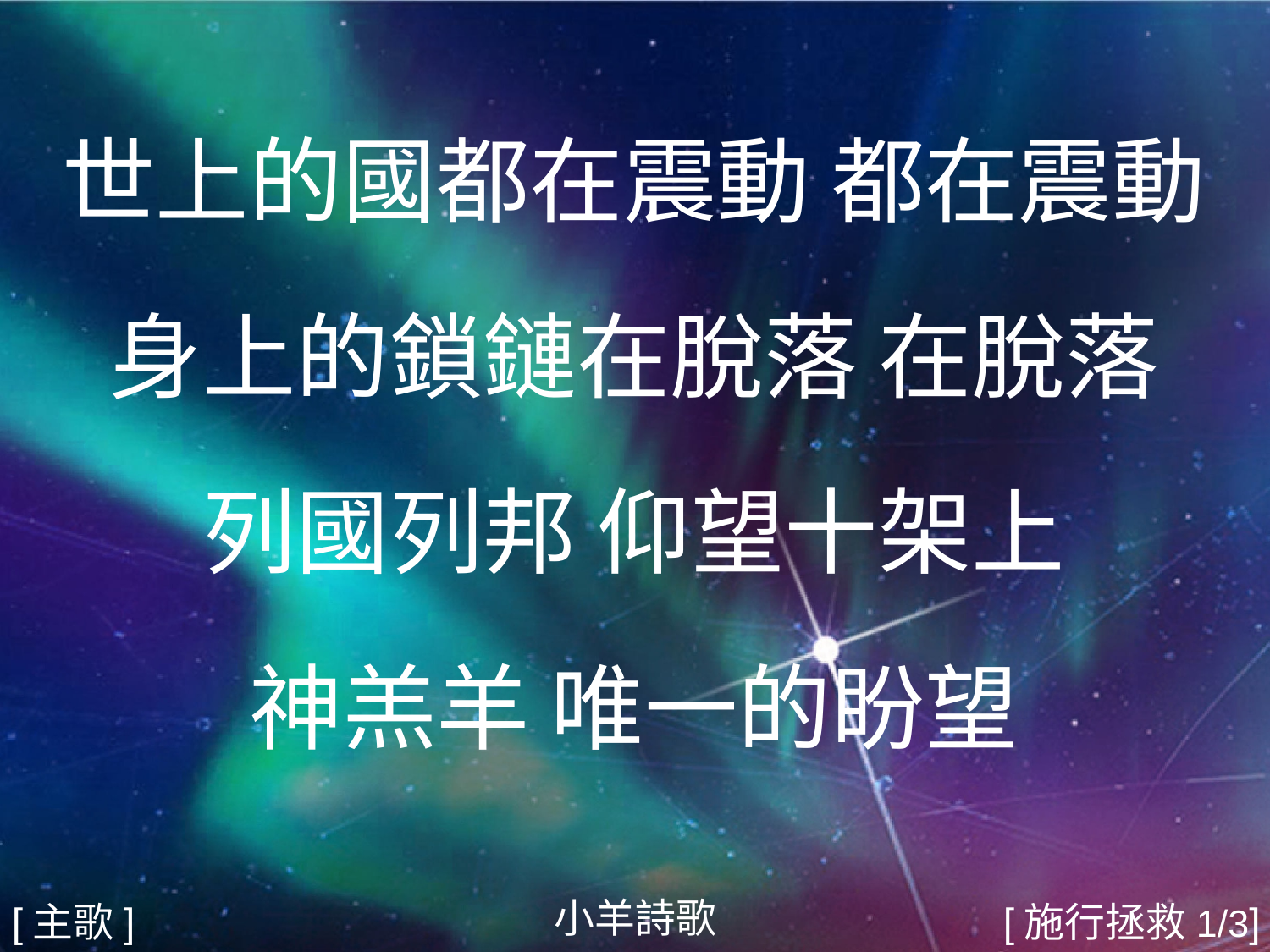

世上的國都在震動 都在震動

身上的鎖鏈在脫落 在脫落

列國列邦 仰望十架上

神羔羊 唯一的盼望
#

小羊詩歌
[主歌]
[施行拯救1/3]